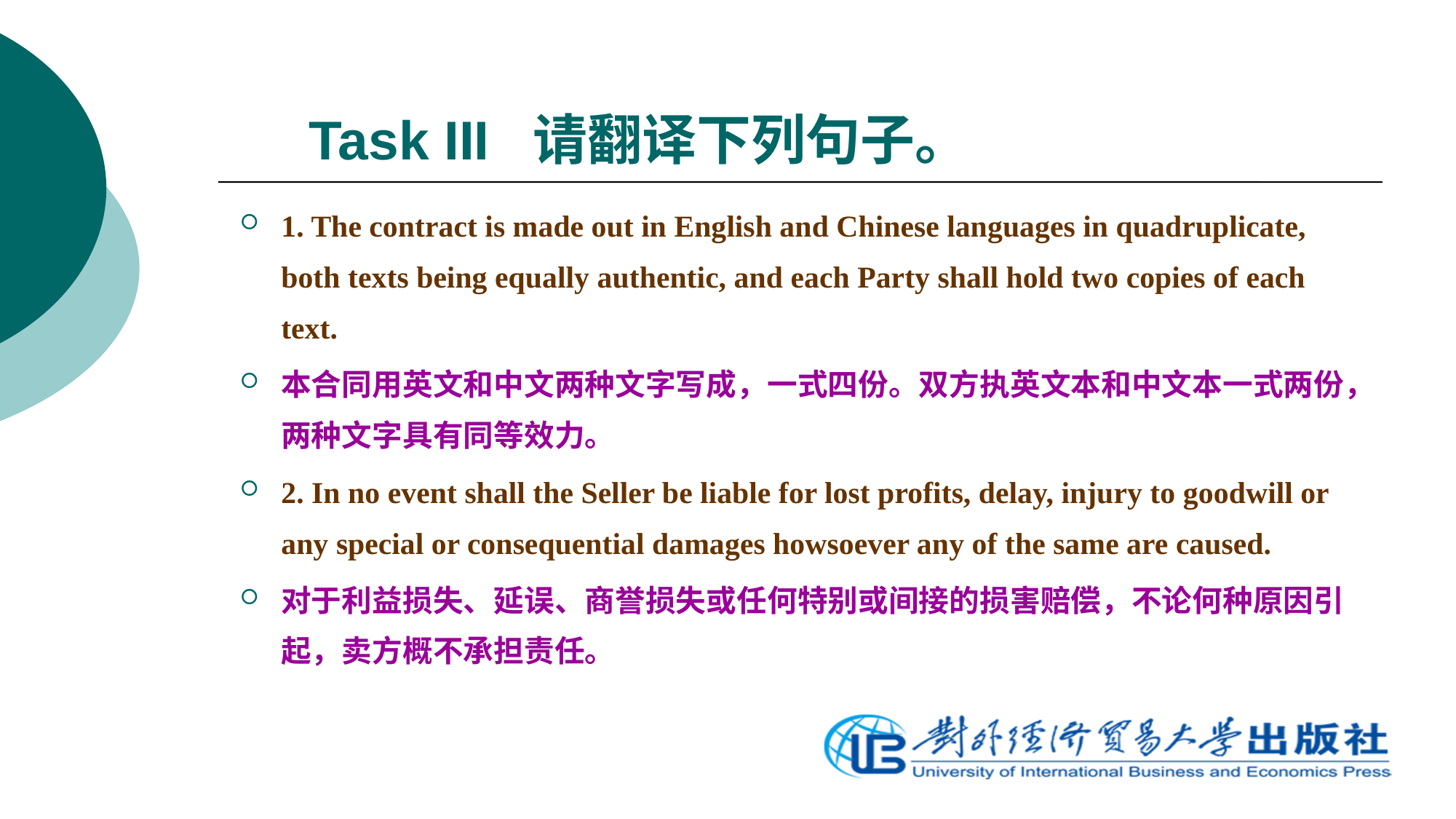

# Task III  请翻译下列句子。
1. The contract is made out in English and Chinese languages in quadruplicate, both texts being equally authentic, and each Party shall hold two copies of each text.
本合同用英文和中文两种文字写成，一式四份。双方执英文本和中文本一式两份，两种文字具有同等效力。
2. In no event shall the Seller be liable for lost profits, delay, injury to goodwill or any special or consequential damages howsoever any of the same are caused.
对于利益损失、延误、商誉损失或任何特别或间接的损害赔偿，不论何种原因引起，卖方概不承担责任。